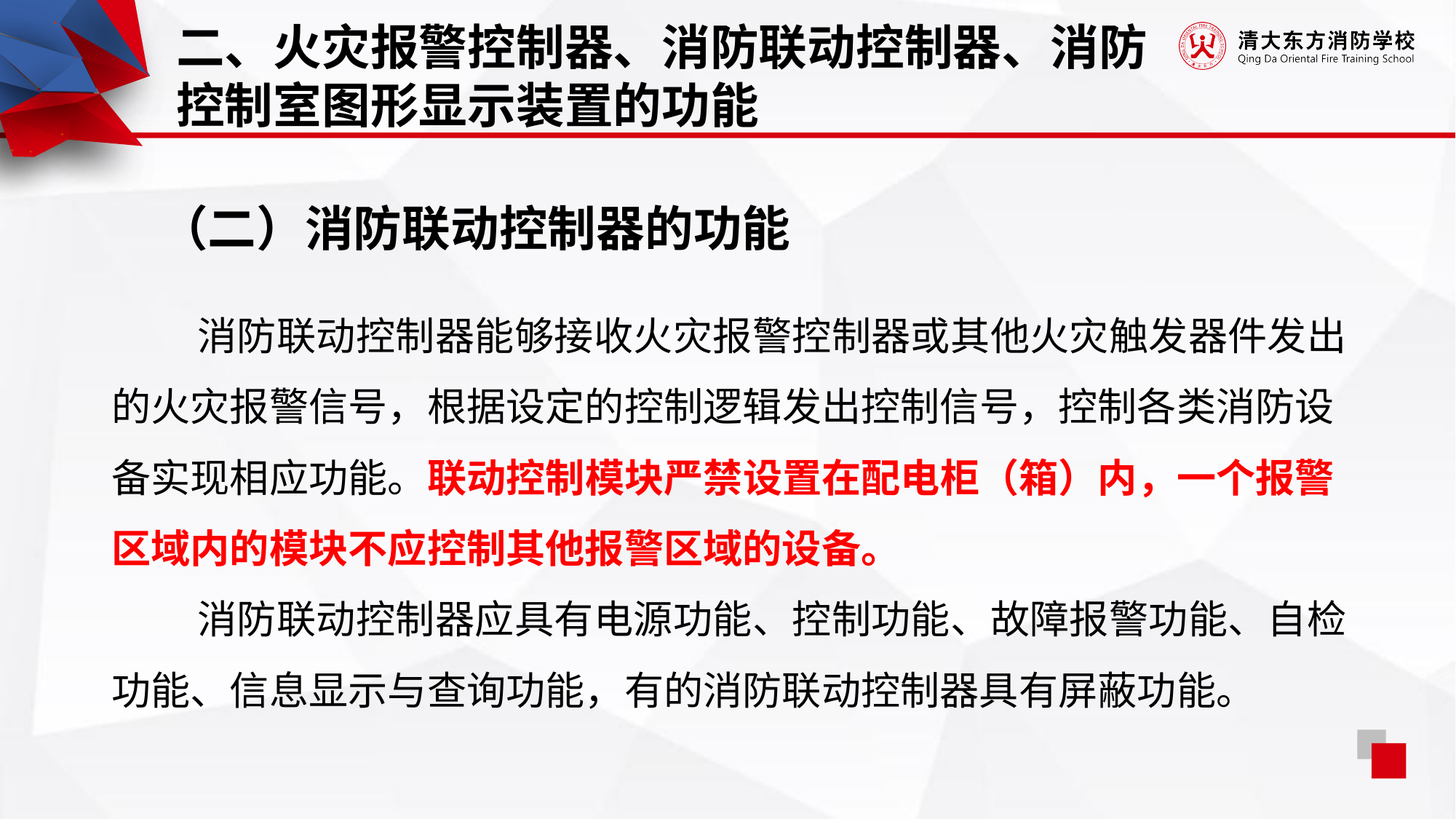

二、火灾报警控制器、消防联动控制器、消防
控制室图形显示装置的功能

（二）消防联动控制器的功能
消防联动控制器能够接收火灾报警控制器或其他火灾触发器件发出的火灾报警信号，根据设定的控制逻辑发出控制信号，控制各类消防设备实现相应功能。联动控制模块严禁设置在配电柜（箱）内，一个报警区域内的模块不应控制其他报警区域的设备。
消防联动控制器应具有电源功能、控制功能、故障报警功能、自检功能、信息显示与查询功能，有的消防联动控制器具有屏蔽功能。